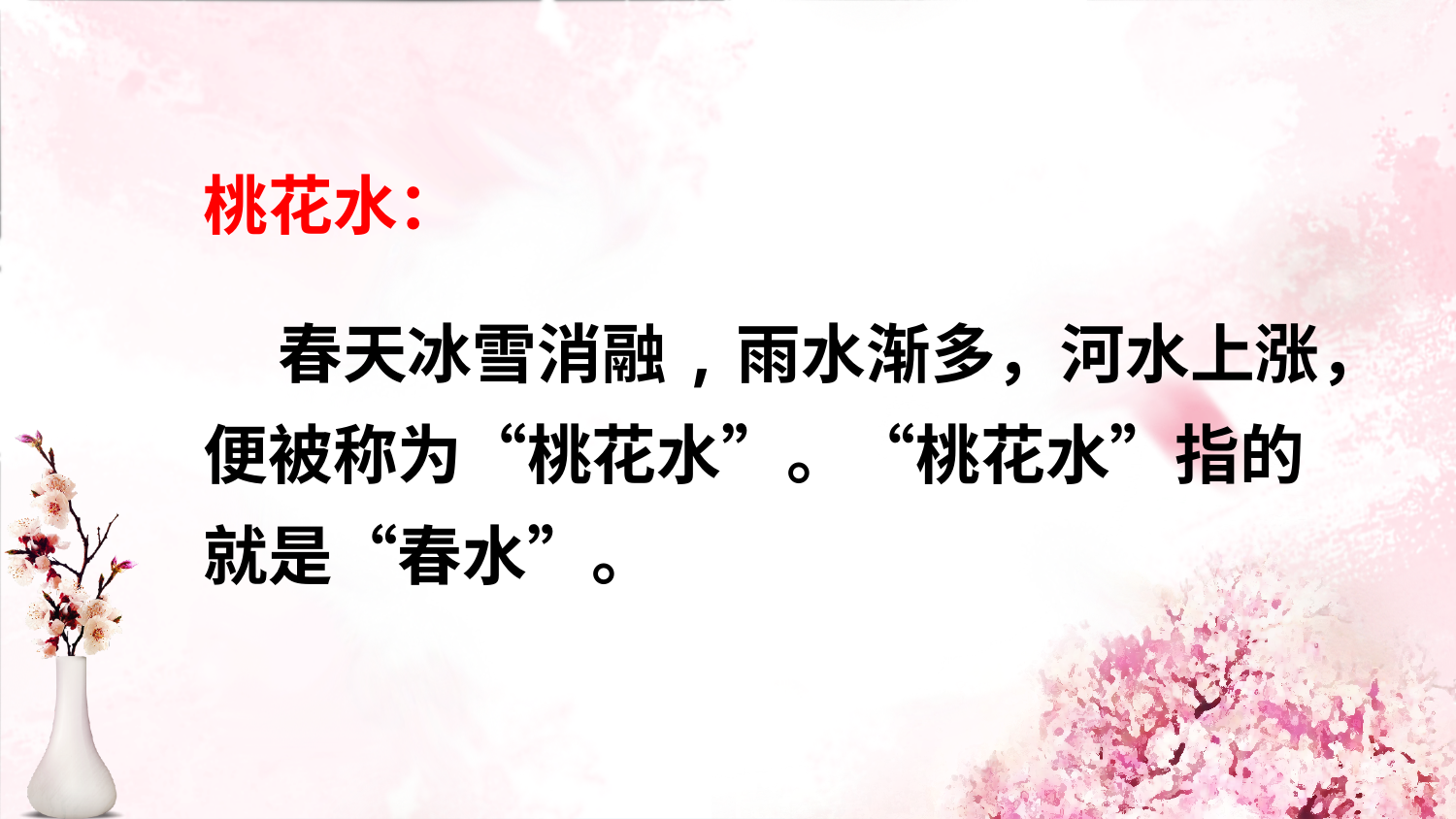

桃花水：
    春天冰雪消融,雨水渐多，河水上涨，便被称为“桃花水”。“桃花水”指的就是“春水”。